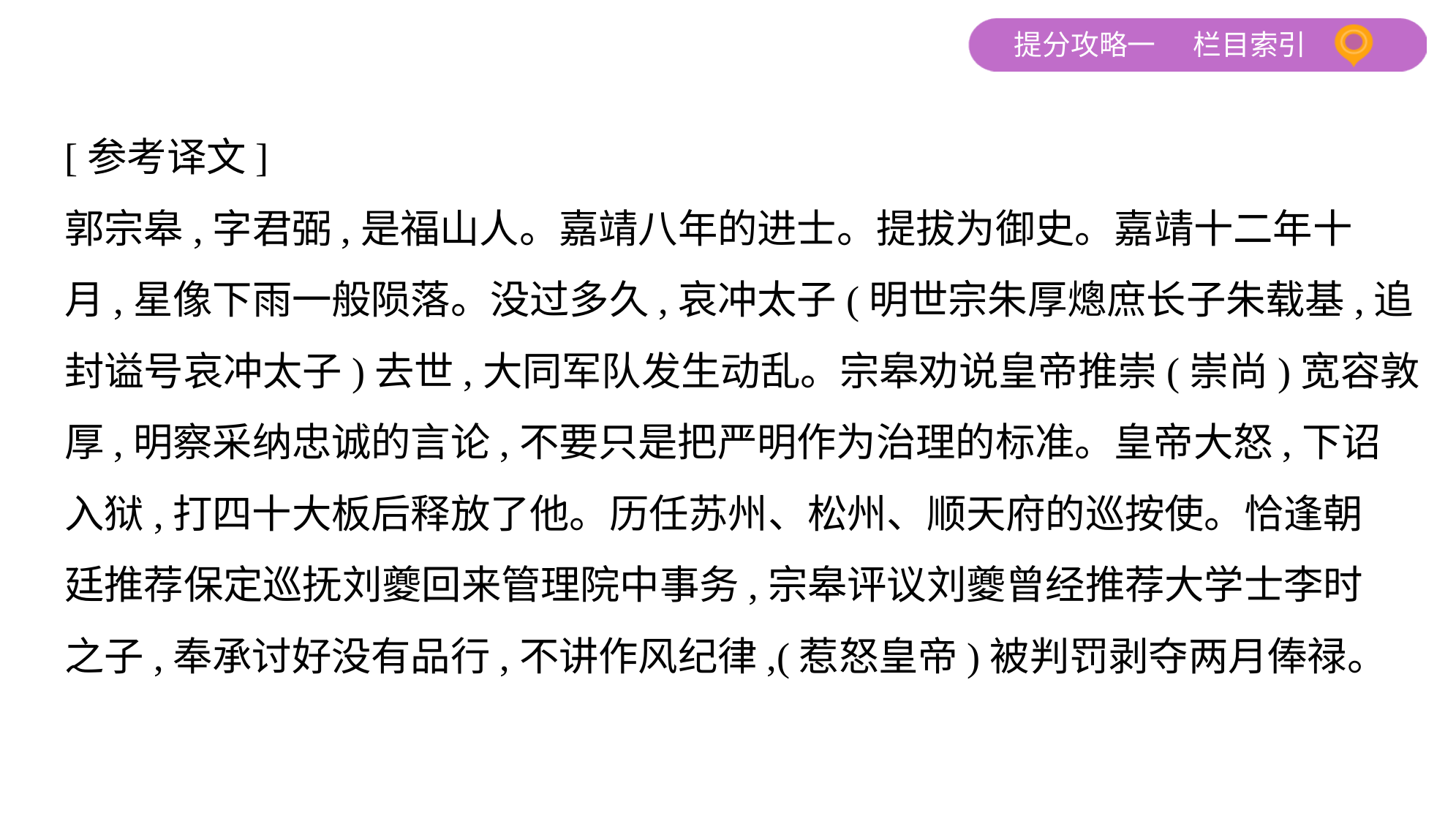

[参考译文]
郭宗皋,字君弼,是福山人。嘉靖八年的进士。提拔为御史。嘉靖十二年十
月,星像下雨一般陨落。没过多久,哀冲太子(明世宗朱厚熜庶长子朱载基,追
封谥号哀冲太子)去世,大同军队发生动乱。宗皋劝说皇帝推崇(崇尚)宽容敦
厚,明察采纳忠诚的言论,不要只是把严明作为治理的标准。皇帝大怒,下诏
入狱,打四十大板后释放了他。历任苏州、松州、顺天府的巡按使。恰逢朝
廷推荐保定巡抚刘夔回来管理院中事务,宗皋评议刘夔曾经推荐大学士李时
之子,奉承讨好没有品行,不讲作风纪律,(惹怒皇帝)被判罚剥夺两月俸禄。